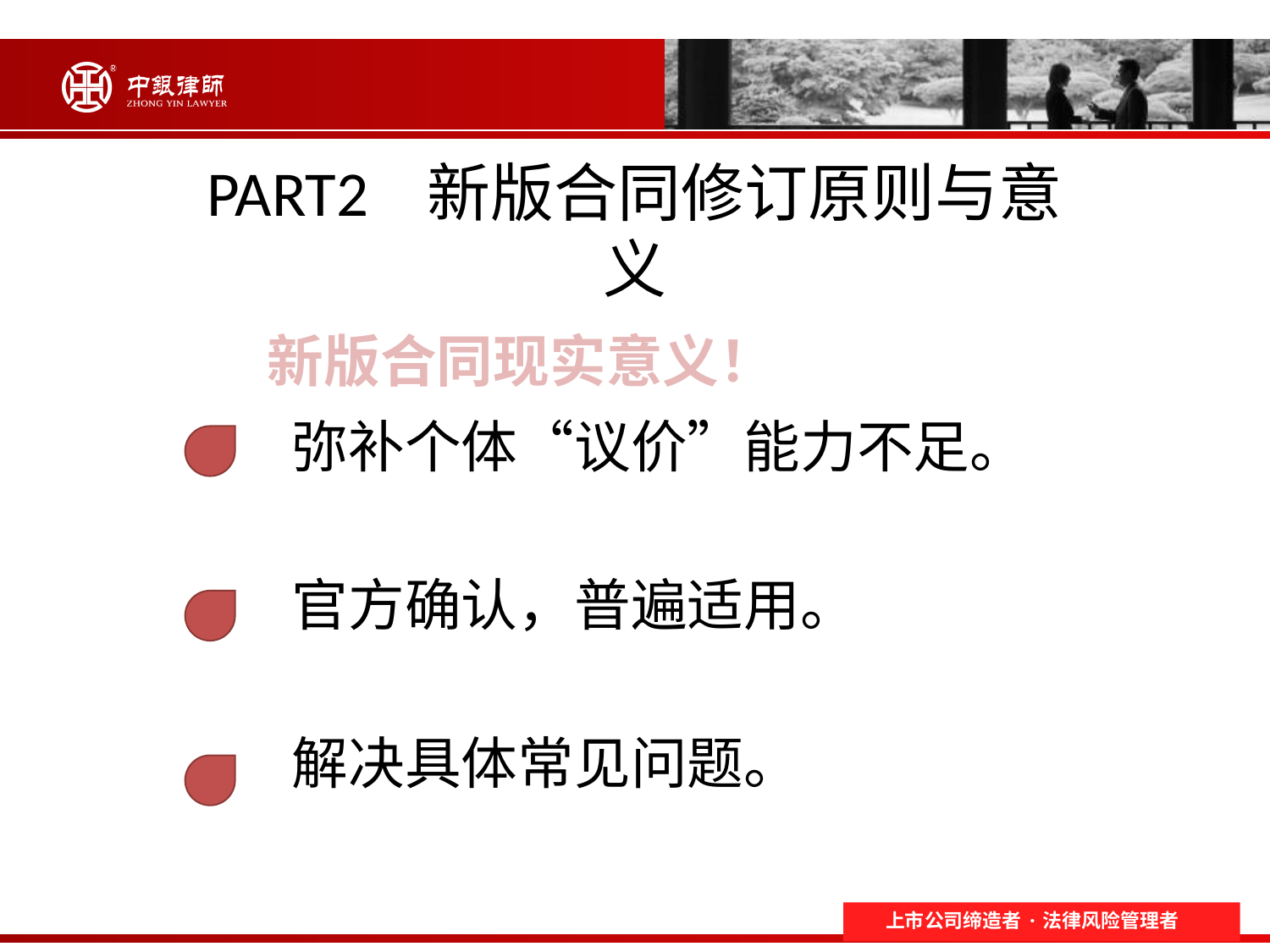

# PART2   新版合同修订原则与意义
新版合同现实意义！

    弥补个体“议价”能力不足。

    官方确认，普遍适用。

    解决具体常见问题。